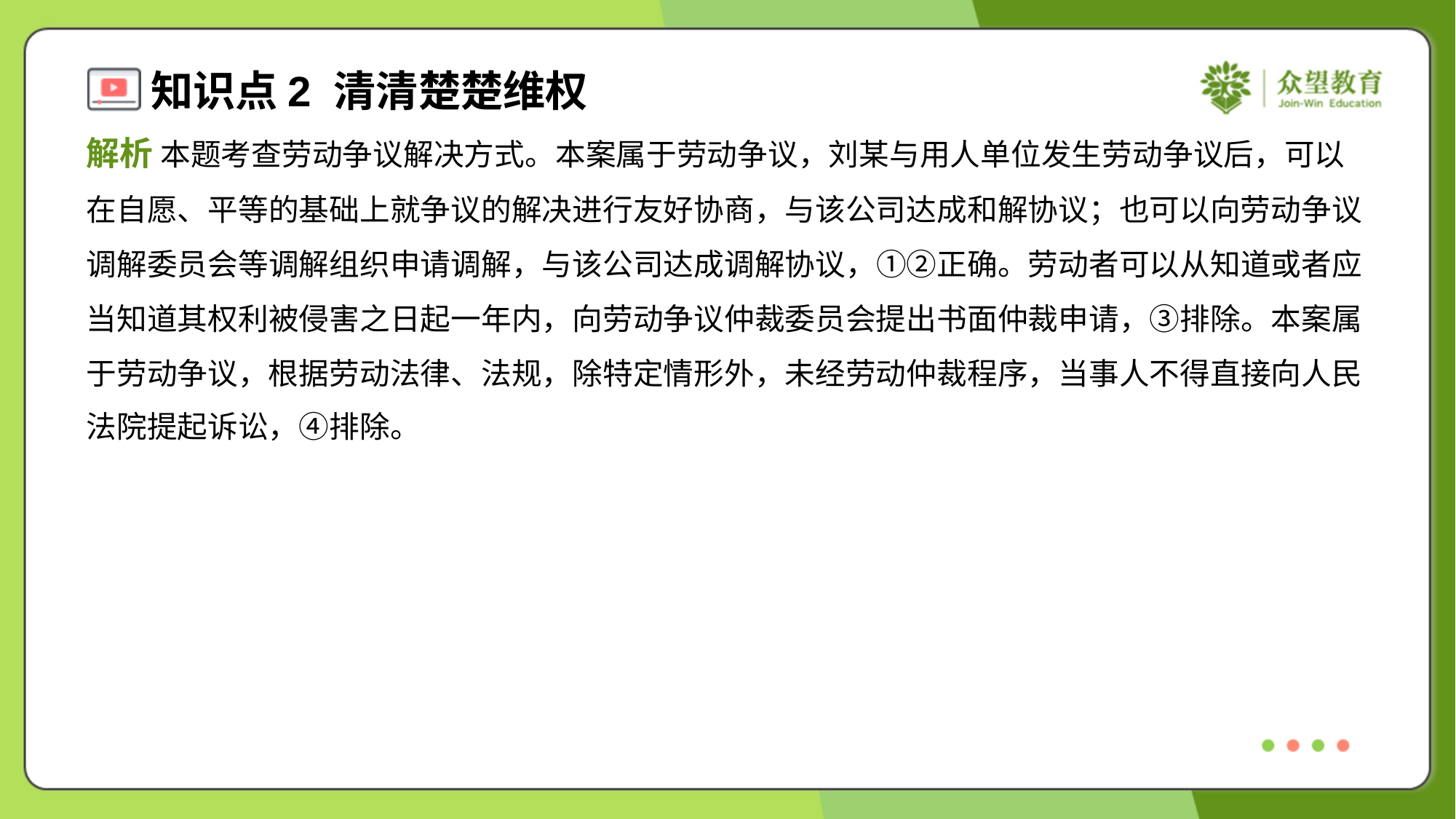

解析 本题考查劳动争议解决方式。本案属于劳动争议，刘某与用人单位发生劳动争议后，可以
在自愿、平等的基础上就争议的解决进行友好协商，与该公司达成和解协议；也可以向劳动争议
调解委员会等调解组织申请调解，与该公司达成调解协议，①②正确。劳动者可以从知道或者应
当知道其权利被侵害之日起一年内，向劳动争议仲裁委员会提出书面仲裁申请，③排除。本案属
于劳动争议，根据劳动法律、法规，除特定情形外，未经劳动仲裁程序，当事人不得直接向人民
法院提起诉讼，④排除。